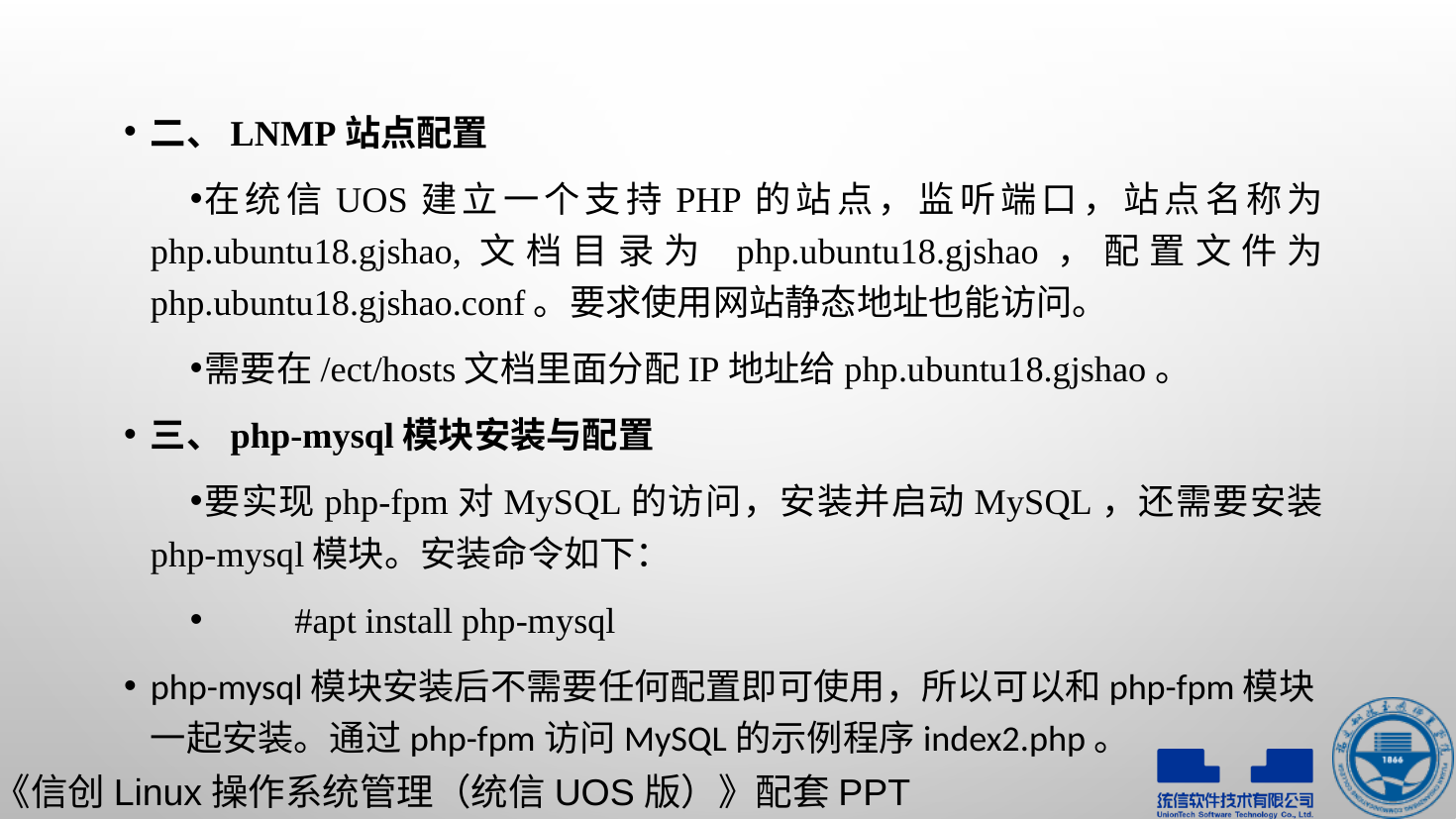

二、LNMP站点配置
在统信UOS建立一个支持PHP的站点，监听端口，站点名称为php.ubuntu18.gjshao,文档目录为 php.ubuntu18.gjshao，配置文件为php.ubuntu18.gjshao.conf。要求使用网站静态地址也能访问。
需要在/ect/hosts文档里面分配IP地址给php.ubuntu18.gjshao。
三、php-mysql模块安装与配置
要实现php-fpm对MySQL的访问，安装并启动MySQL，还需要安装php-mysql模块。安装命令如下：
	#apt install php-mysql
php-mysql模块安装后不需要任何配置即可使用，所以可以和php-fpm模块一起安装。通过php-fpm访问MySQL的示例程序index2.php。